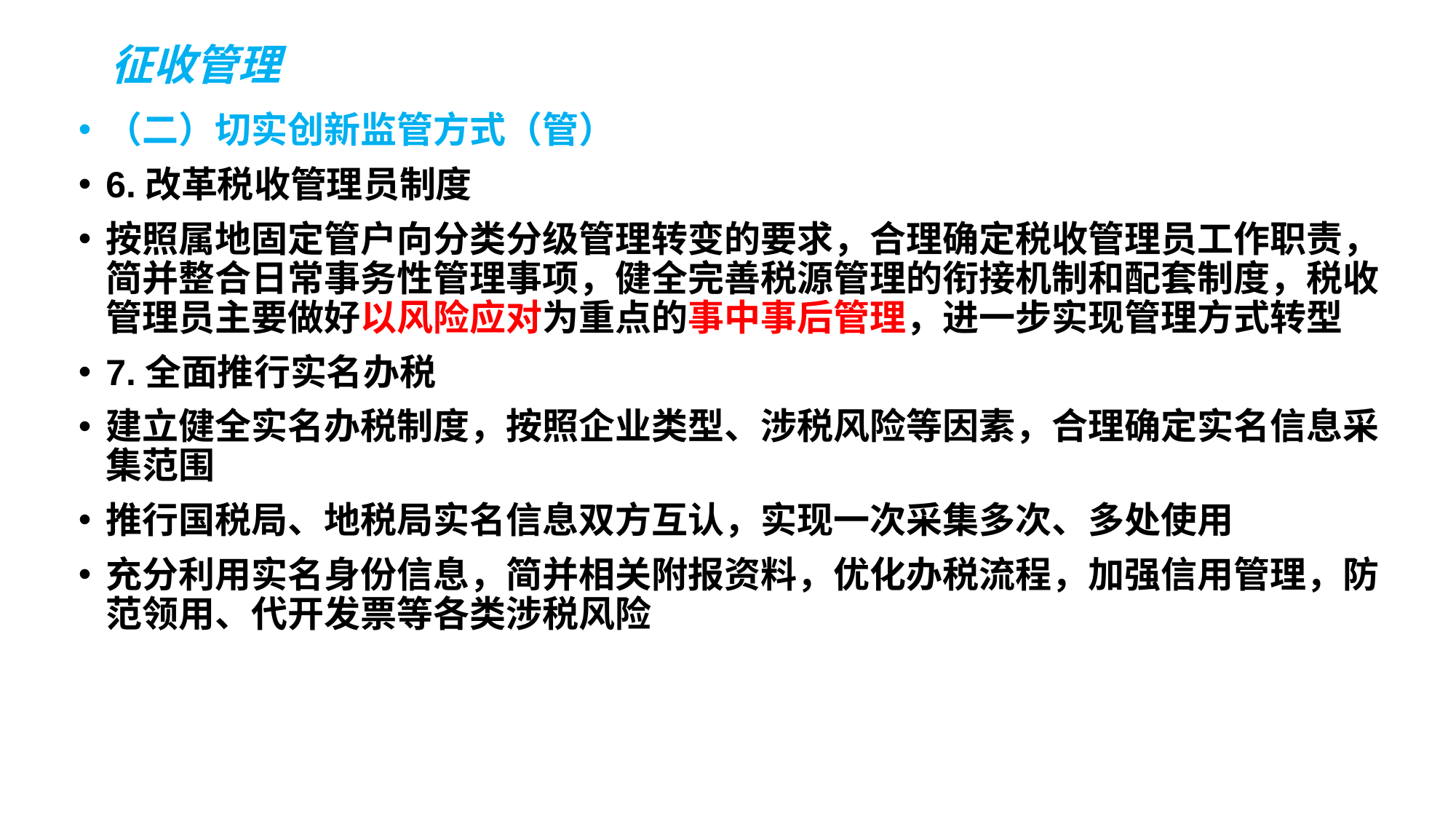

# 征收管理
（二）切实创新监管方式（管）
6.改革税收管理员制度
按照属地固定管户向分类分级管理转变的要求，合理确定税收管理员工作职责，简并整合日常事务性管理事项，健全完善税源管理的衔接机制和配套制度，税收管理员主要做好以风险应对为重点的事中事后管理，进一步实现管理方式转型
7.全面推行实名办税
建立健全实名办税制度，按照企业类型、涉税风险等因素，合理确定实名信息采集范围
推行国税局、地税局实名信息双方互认，实现一次采集多次、多处使用
充分利用实名身份信息，简并相关附报资料，优化办税流程，加强信用管理，防范领用、代开发票等各类涉税风险